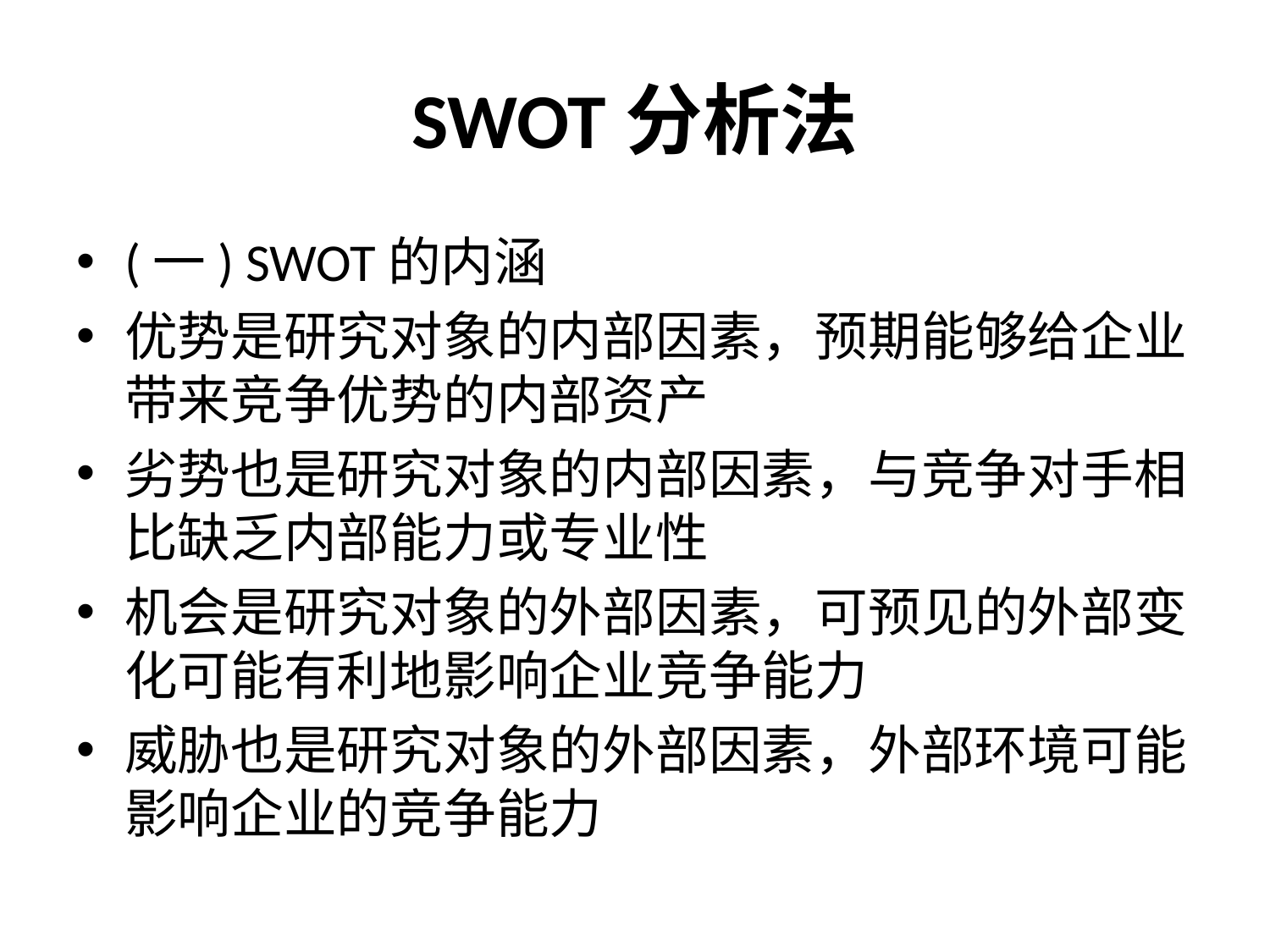

# SWOT分析法
(一) SWOT的内涵
优势是研究对象的内部因素，预期能够给企业带来竞争优势的内部资产
劣势也是研究对象的内部因素，与竞争对手相比缺乏内部能力或专业性
机会是研究对象的外部因素，可预见的外部变化可能有利地影响企业竞争能力
威胁也是研究对象的外部因素，外部环境可能影响企业的竞争能力